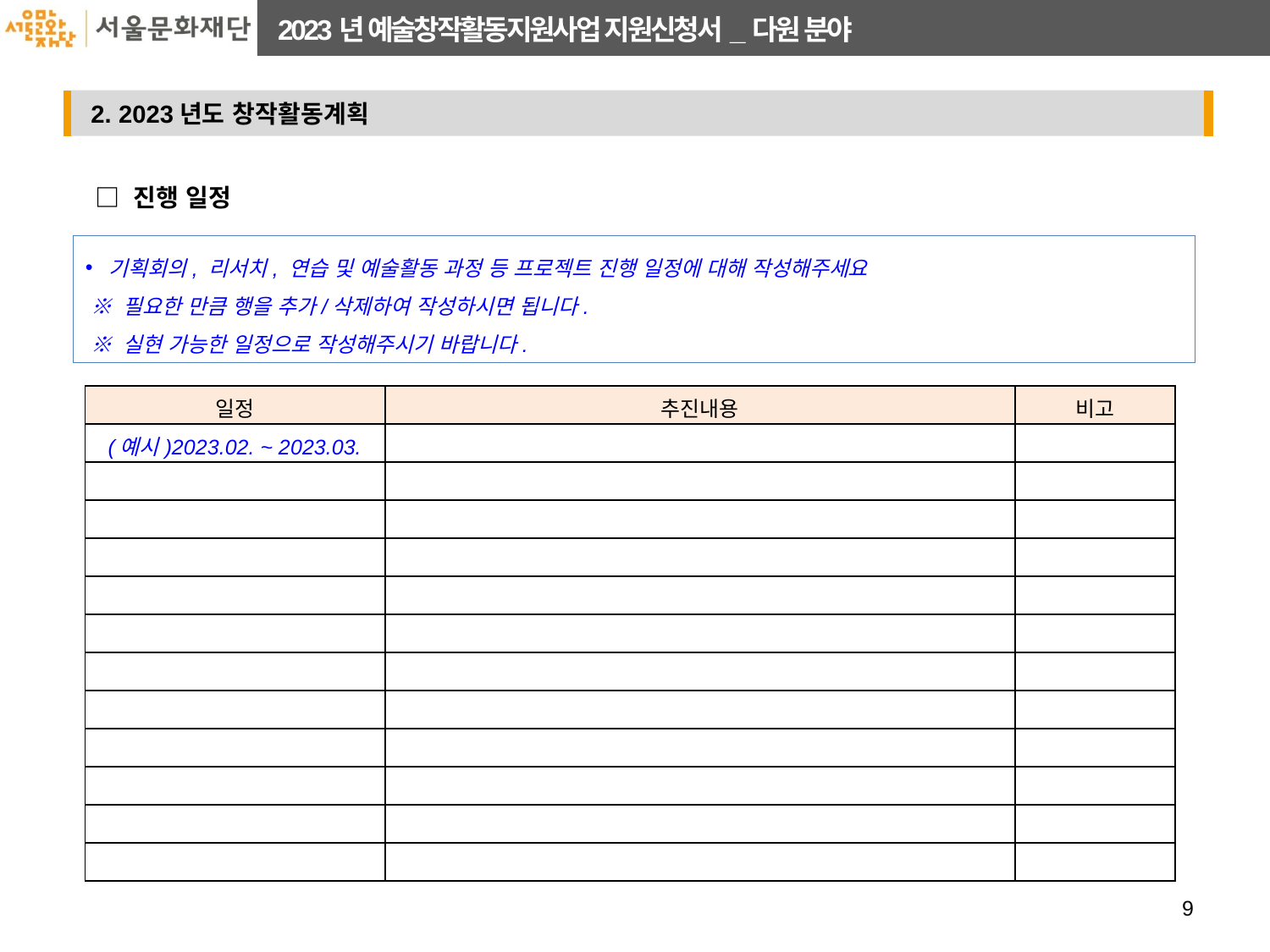

□ 진행 일정

기획회의, 리서치, 연습 및 예술활동 과정 등 프로젝트 진행 일정에 대해 작성해주세요
 ※ 필요한 만큼 행을 추가/삭제하여 작성하시면 됩니다.
 ※ 실현 가능한 일정으로 작성해주시기 바랍니다.
| 일정 | 추진내용 | 비고 |
| --- | --- | --- |
| (예시)2023.02. ~ 2023.03. |  |  |
|  |  |  |
|  |  |  |
|  |  |  |
|  |  |  |
|  |  |  |
|  |  |  |
|  |  |  |
|  |  |  |
|  |  |  |
|  |  |  |
|  |  |  |
9